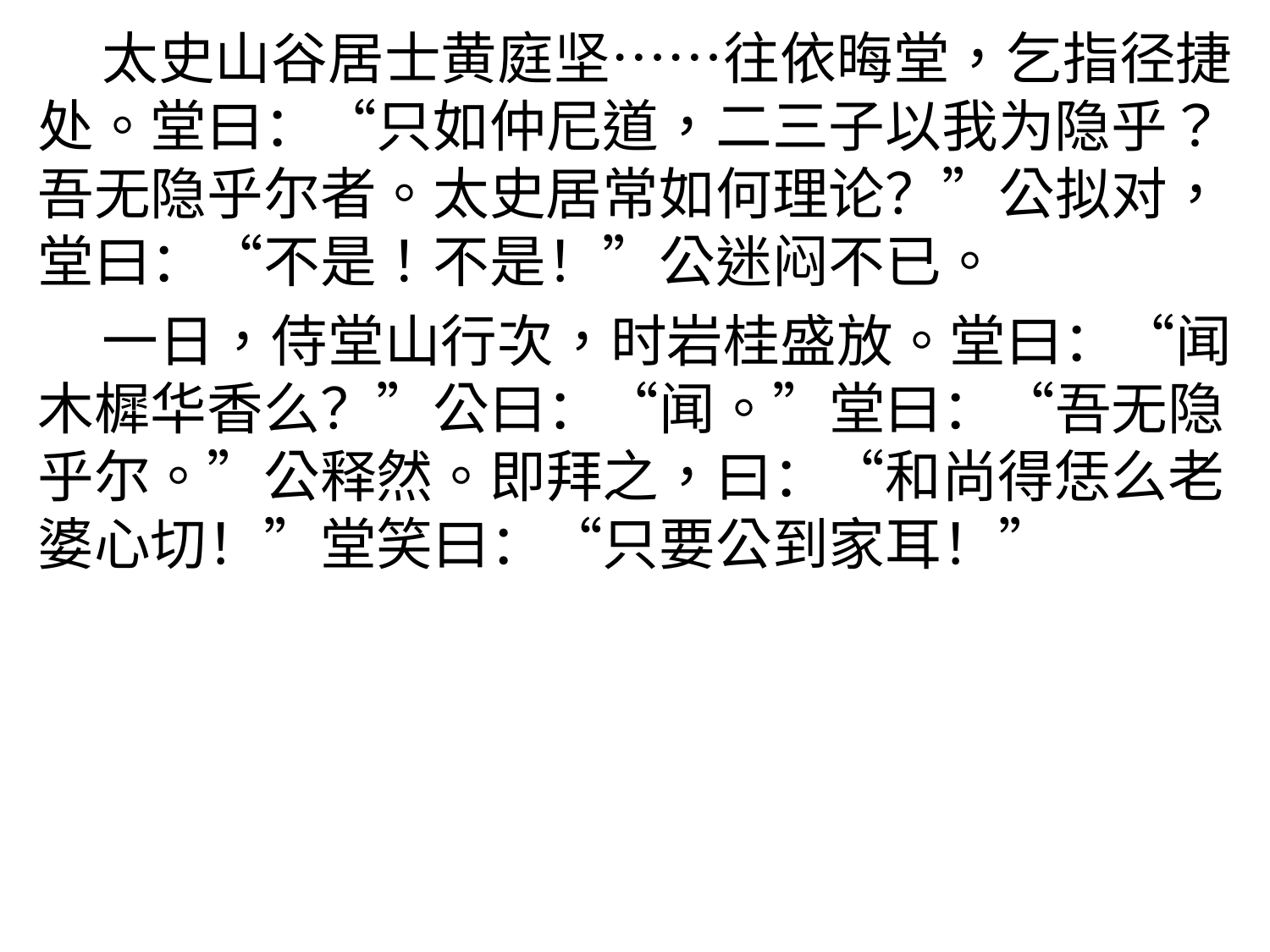

太史山谷居士黄庭坚……往依晦堂，乞指径捷处。堂曰：“只如仲尼道，二三子以我为隐乎？吾无隐乎尔者。太史居常如何理论？”公拟对，堂曰：“不是！不是！”公迷闷不已。
    一日，侍堂山行次，时岩桂盛放。堂曰：“闻木樨华香么？”公曰：“闻。”堂曰：“吾无隐乎尔。”公释然。即拜之，曰：“和尚得恁么老婆心切！”堂笑曰：“只要公到家耳！”